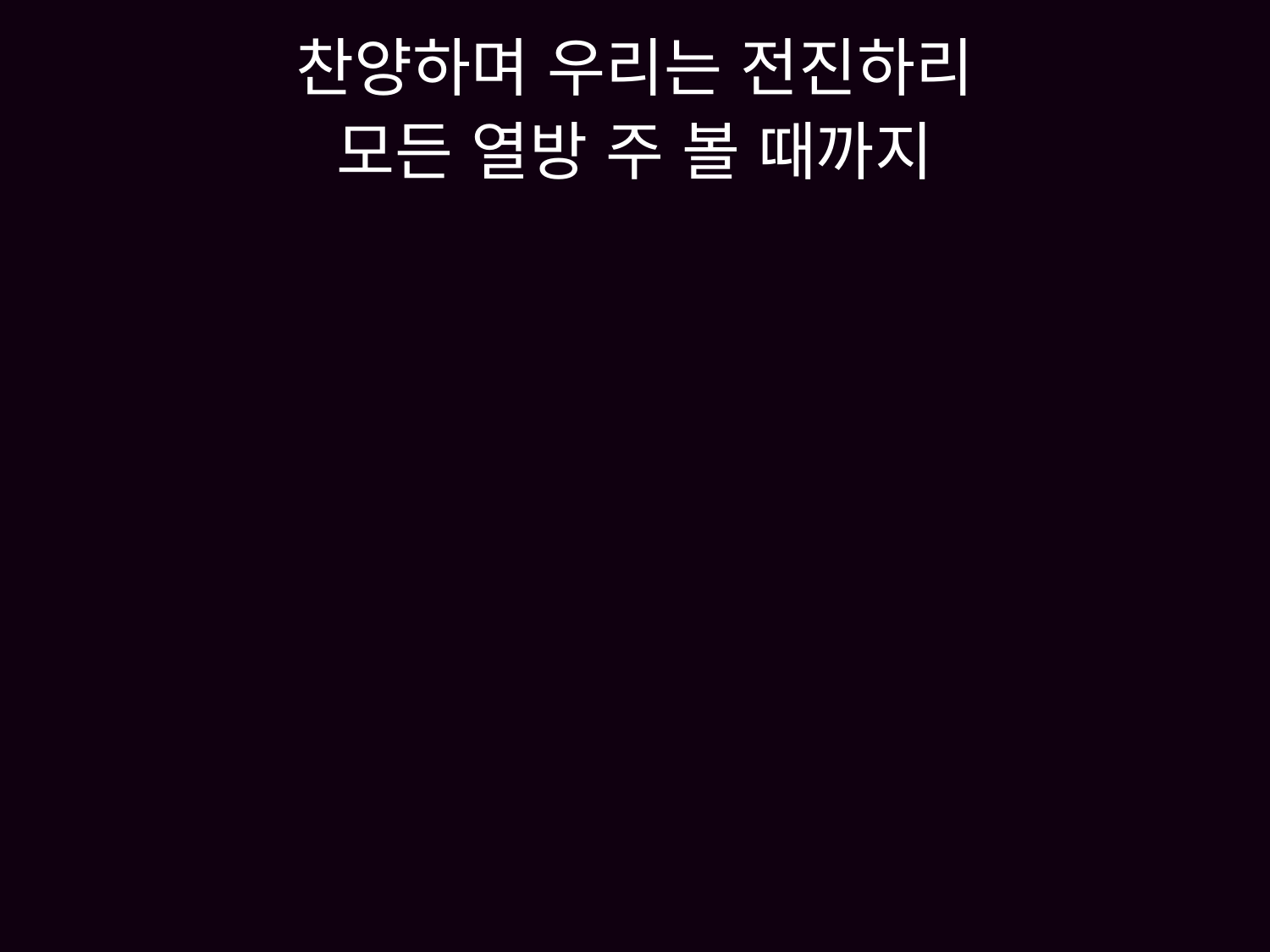

# 찬양하며 우리는 전진하리 모든 열방 주 볼 때까지